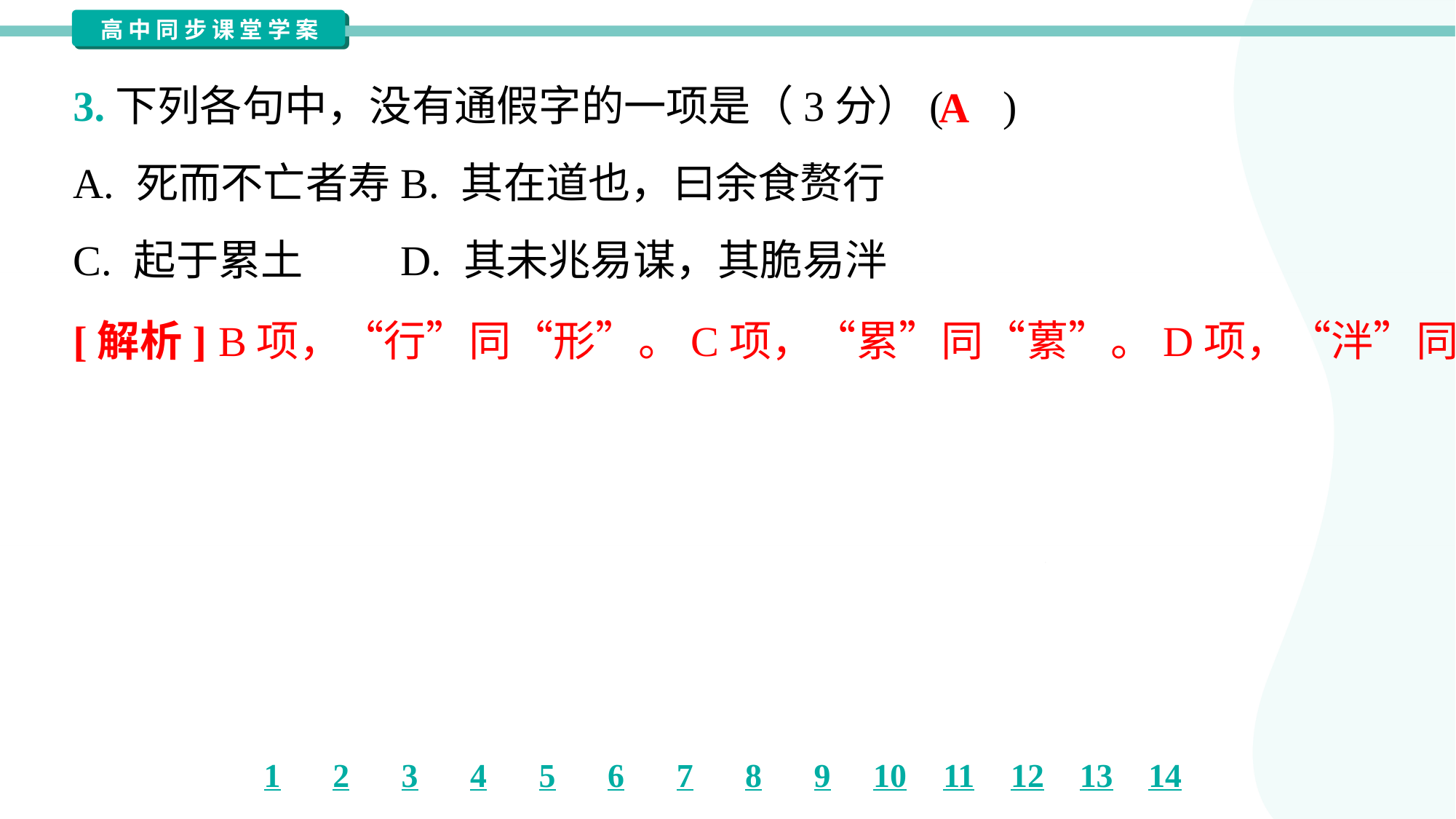

3.下列各句中，没有通假字的一项是（3分）(     )
A
A. 死而不亡者寿	B. 其在道也，曰余食赘行
C. 起于累土	D. 其未兆易谋，其脆易泮
[解析] B项，“行”同“形”。C项，“累”同“蔂”。D项，“泮”同“判”。